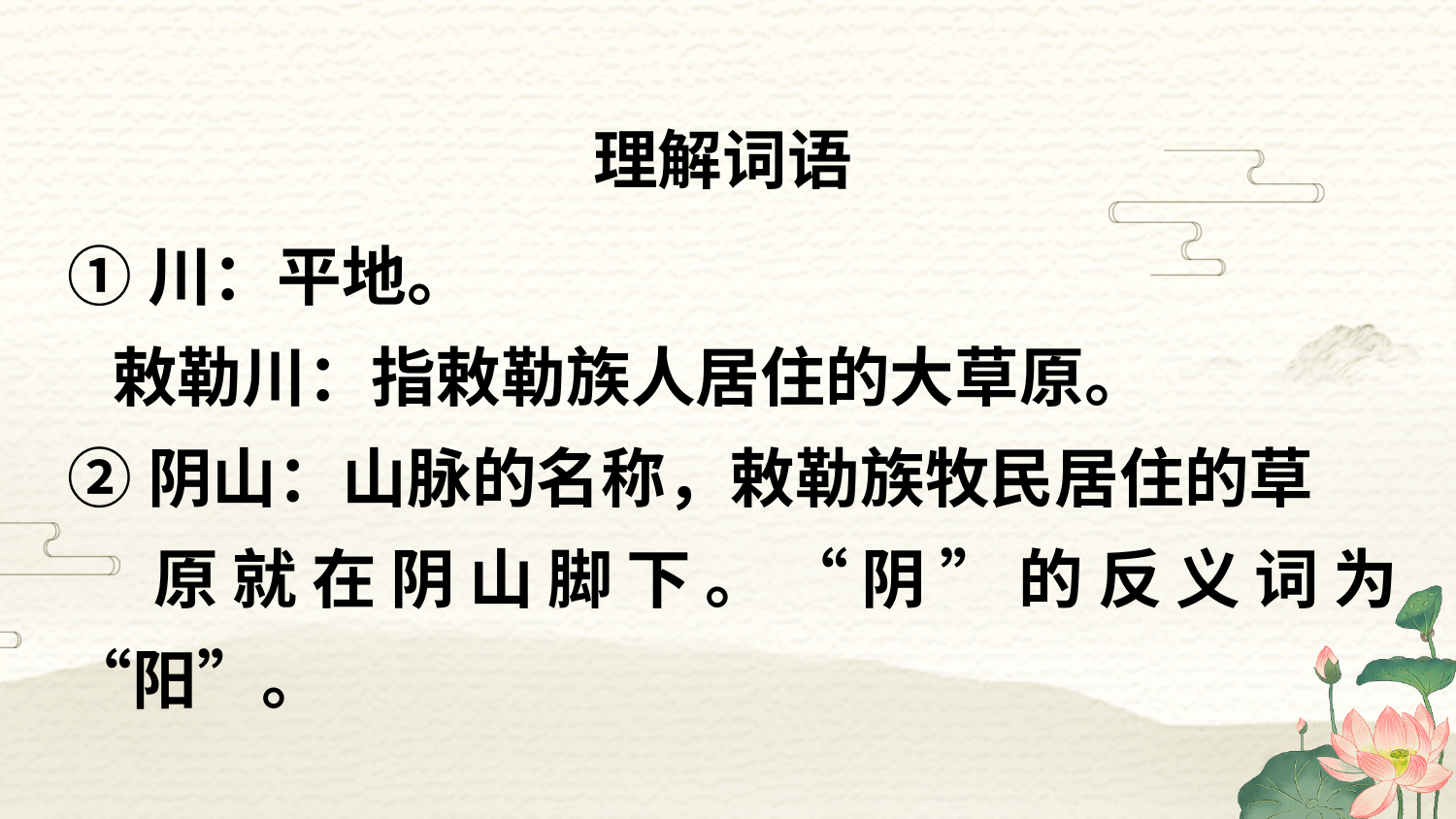

理解词语
①川：平地。
  敕勒川：指敕勒族人居住的大草原。
②阴山：山脉的名称，敕勒族牧民居住的草
  原就在阴山脚下。“阴”的反义词为“阳”。